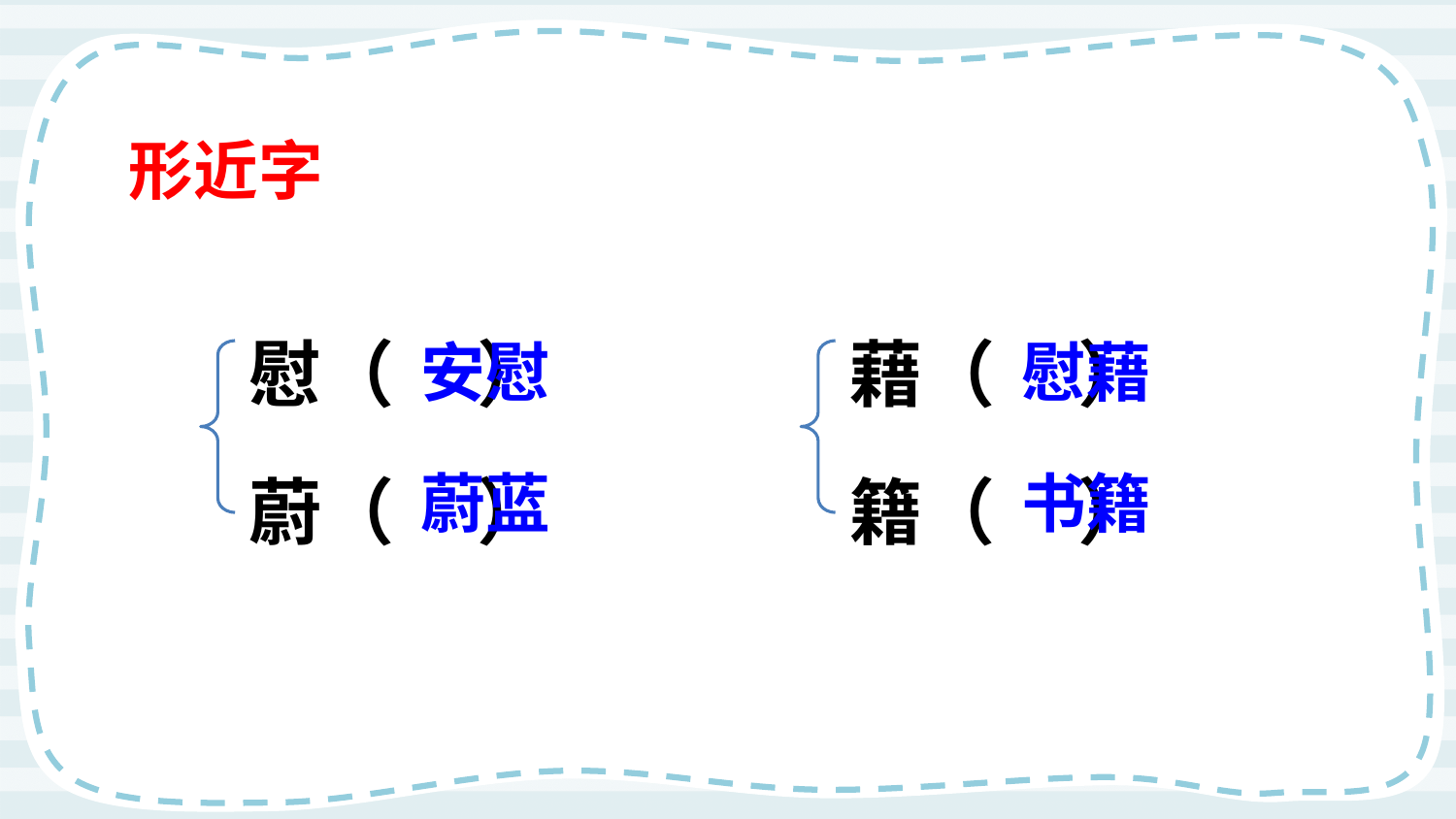

形近字
慰（     ）
藉（     ）
安慰
慰藉

蔚（     ）
蔚蓝
籍（     ）
书籍